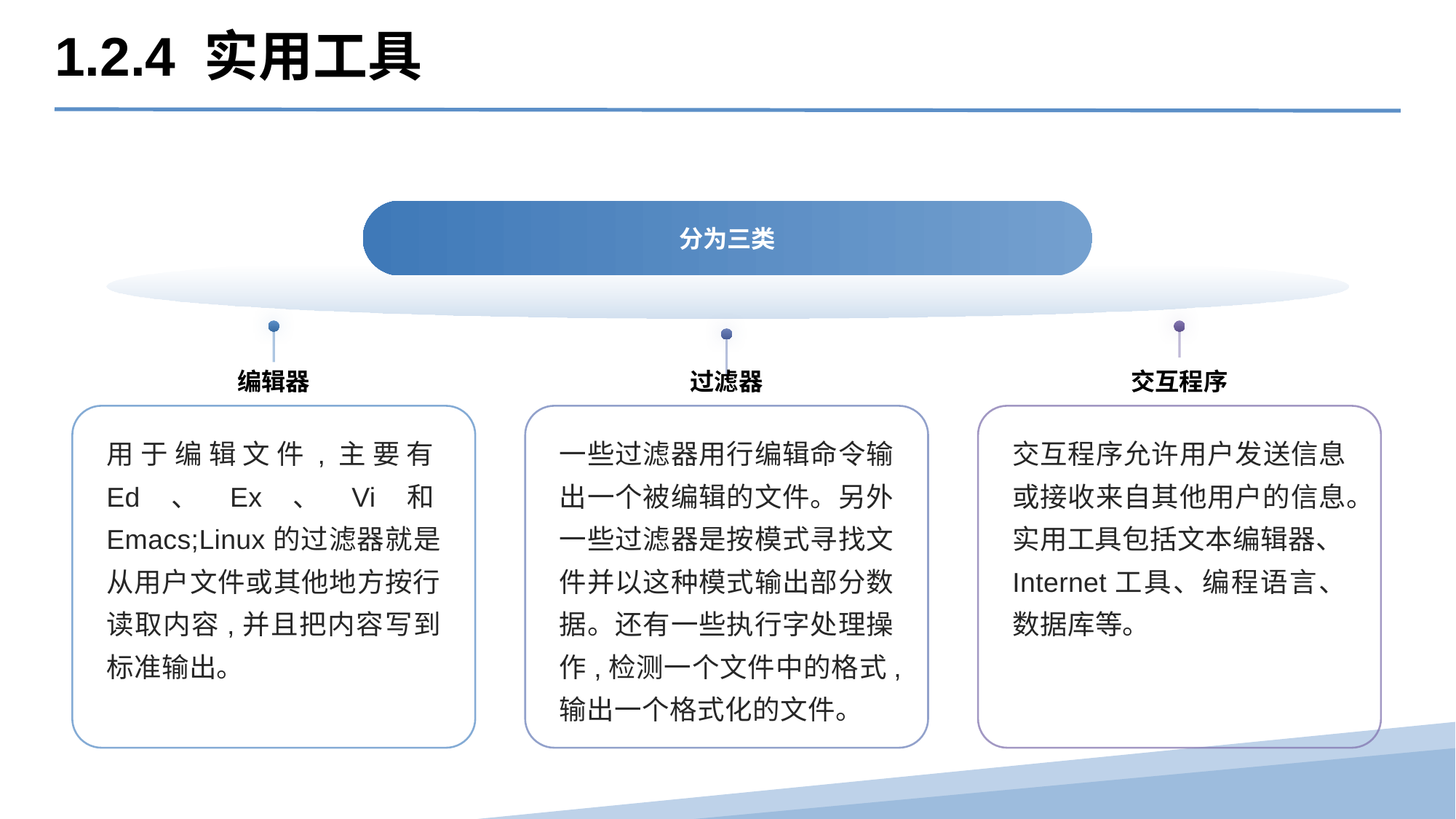

1.2.4 实用工具
分为三类

编辑器
过滤器
交互程序
用于编辑文件,主要有Ed、Ex、Vi和Emacs;Linux的过滤器就是从用户文件或其他地方按行读取内容,并且把内容写到标准输出。
一些过滤器用行编辑命令输出一个被编辑的文件。另外一些过滤器是按模式寻找文件并以这种模式输出部分数据。还有一些执行字处理操作,检测一个文件中的格式,输出一个格式化的文件。
交互程序允许用户发送信息或接收来自其他用户的信息。实用工具包括文本编辑器、Internet工具、编程语言、数据库等。